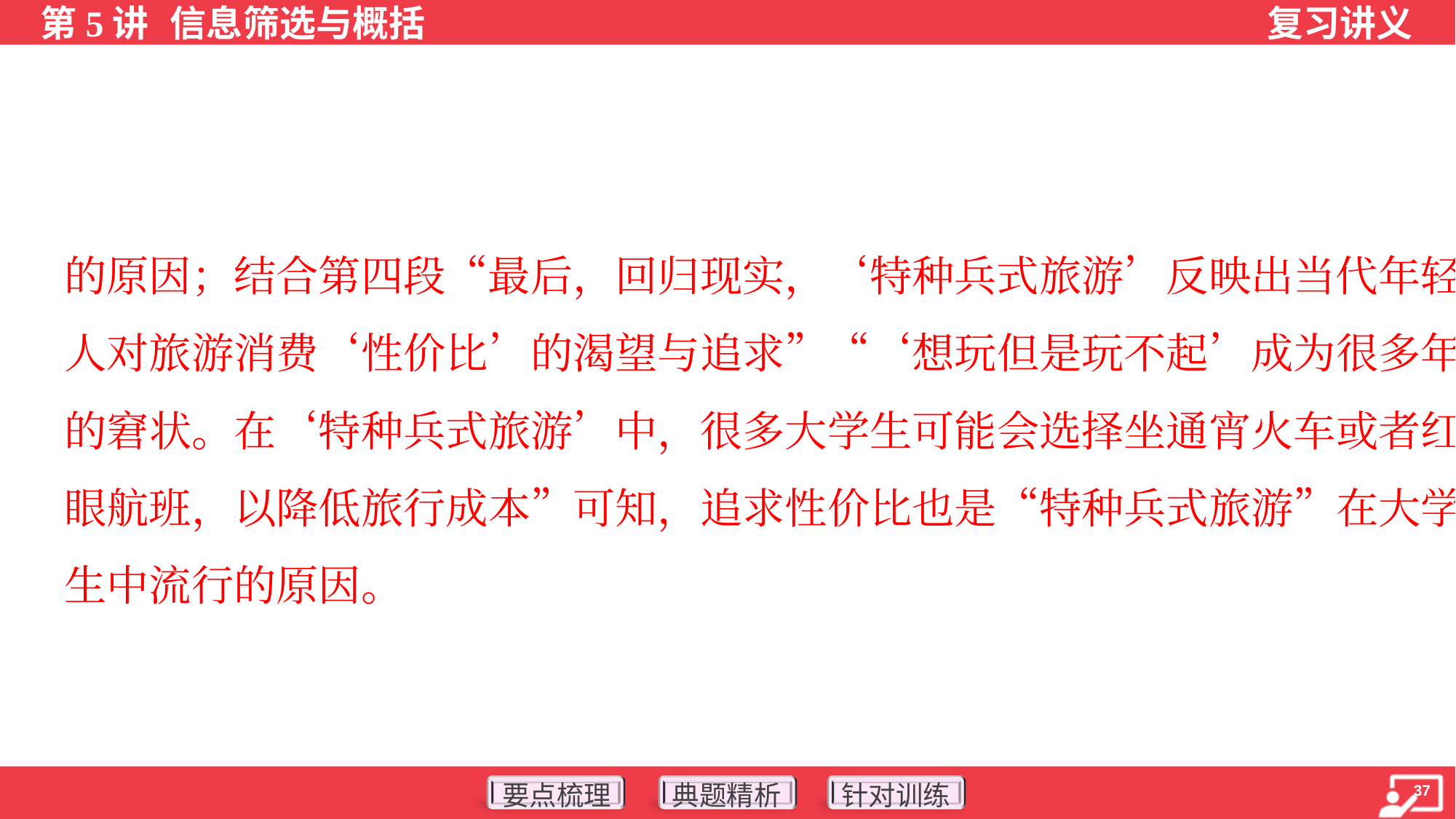

的原因；结合第四段“最后，回归现实，‘特种兵式旅游’反映出当代年轻
人对旅游消费‘性价比’的渴望与追求”“‘想玩但是玩不起’成为很多年轻人
的窘状。在‘特种兵式旅游’中，很多大学生可能会选择坐通宵火车或者红
眼航班，以降低旅行成本”可知，追求性价比也是“特种兵式旅游”在大学
生中流行的原因。